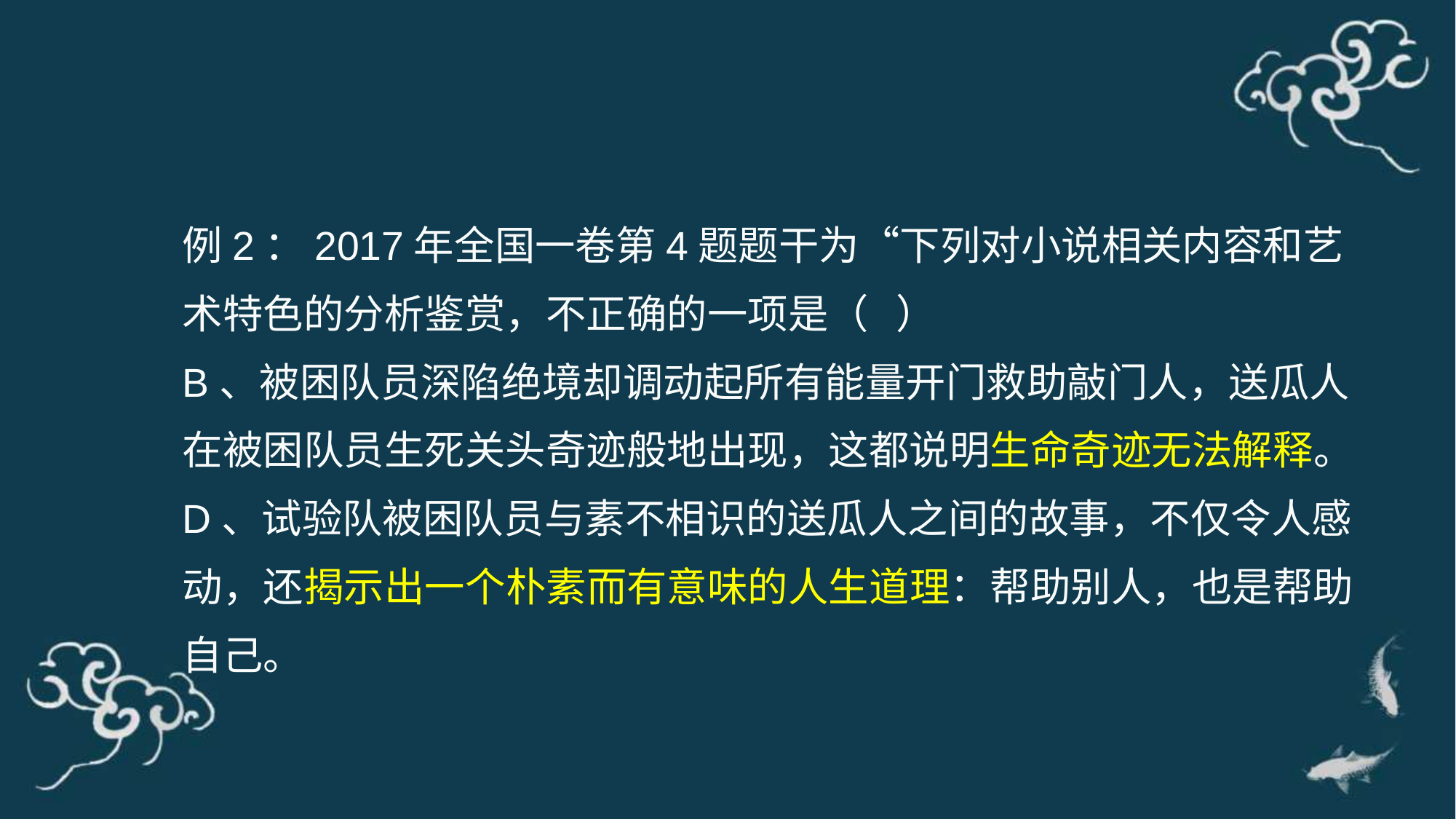

例2：2017年全国一卷第4题题干为“下列对小说相关内容和艺术特色的分析鉴赏，不正确的一项是（   ）
B、被困队员深陷绝境却调动起所有能量开门救助敲门人，送瓜人在被困队员生死关头奇迹般地出现，这都说明生命奇迹无法解释。
D、试验队被困队员与素不相识的送瓜人之间的故事，不仅令人感动，还揭示出一个朴素而有意味的人生道理：帮助别人，也是帮助自己。